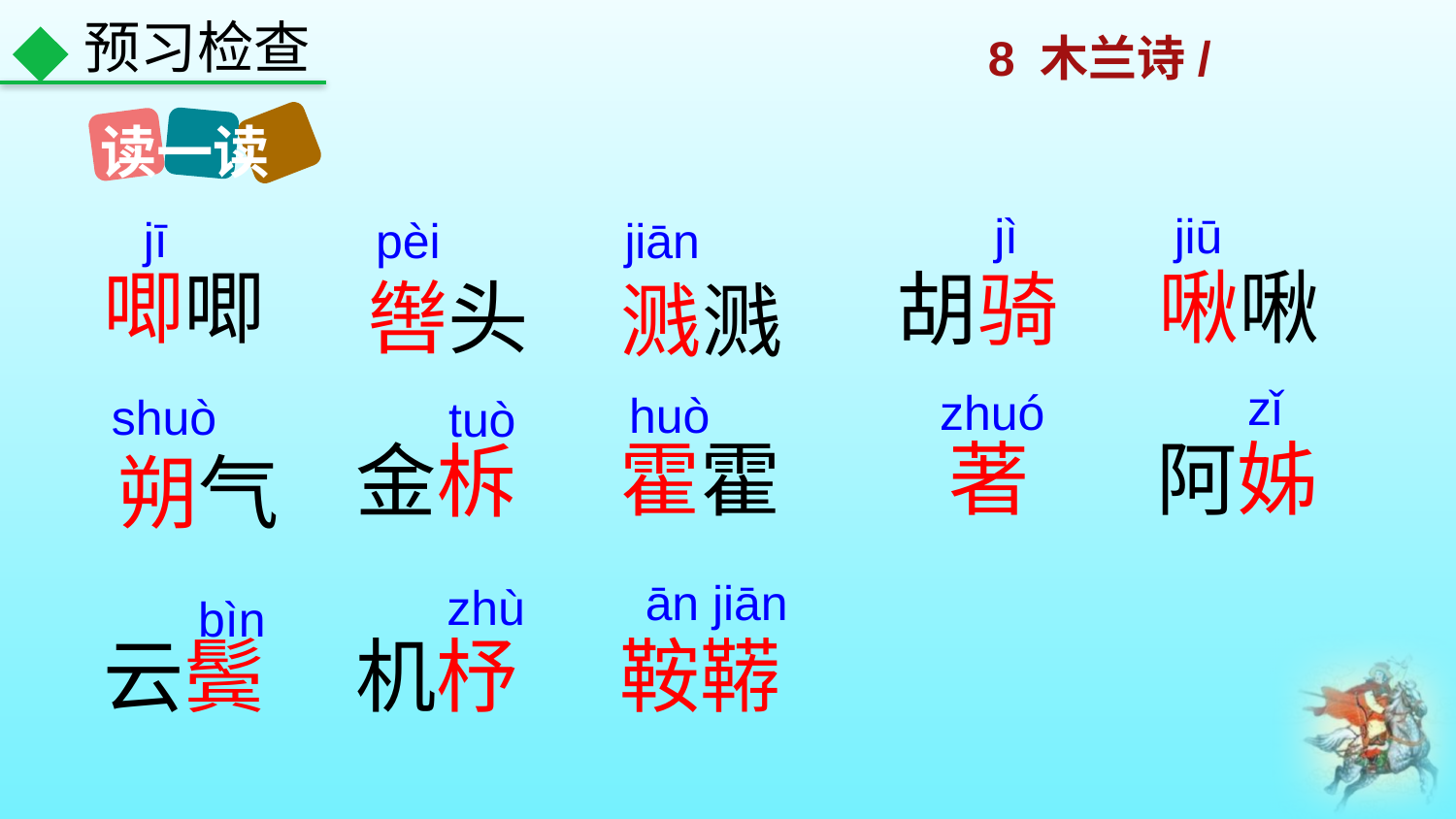

预习检查

读一读

jì
jiū
jī
pèi
jiān
唧唧
啾啾
胡骑
辔头
溅溅
zǐ
zhuó
huò
shuò
tuò
著
阿姊
霍霍
金柝
朔气
ān jiān
zhù
bìn
机杼
鞍鞯
云鬓